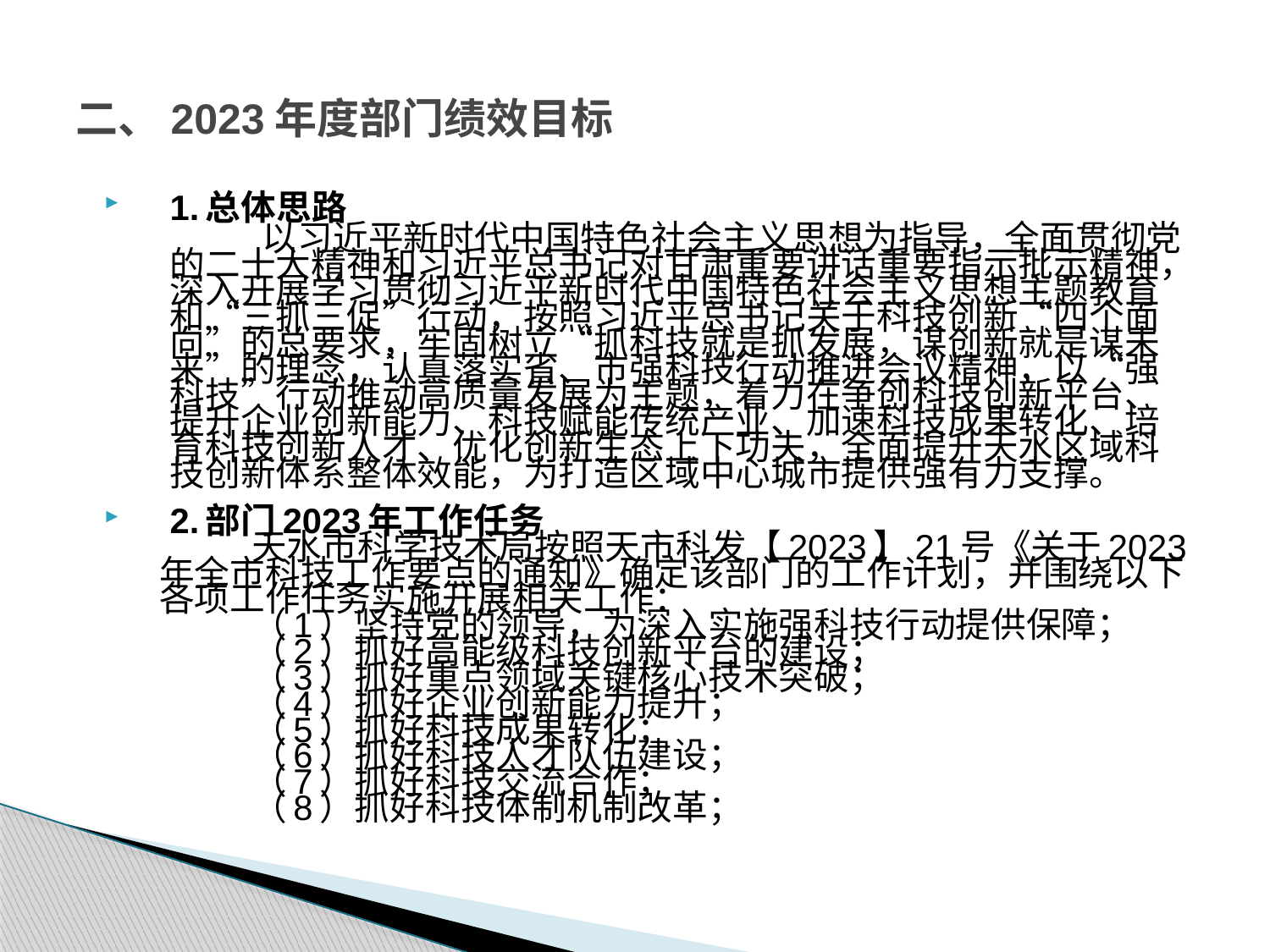

# 二、2023年度部门绩效目标
1.总体思路
以习近平新时代中国特色社会主义思想为指导，全面贯彻党的二十大精神和习近平总书记对甘肃重要讲话重要指示批示精神，深入开展学习贯彻习近平新时代中国特色社会主义思想主题教育和“三抓三促”行动，按照习近平总书记关于科技创新“四个面向”的总要求，牢固树立“抓科技就是抓发展，谋创新就是谋未来”的理念，认真落实省、市强科技行动推进会议精神，以“强科技”行动推动高质量发展为主题，着力在争创科技创新平台、提升企业创新能力、科技赋能传统产业、加速科技成果转化、培育科技创新人才、优化创新生态上下功夫，全面提升天水区域科技创新体系整体效能，为打造区域中心城市提供强有力支撑。
2.部门2023年工作任务
天水市科学技术局按照天市科发【2023】21号《关于2023年全市科技工作要点的通知》确定该部门的工作计划，并围绕以下各项工作任务实施开展相关工作：
（1）坚持党的领导，为深入实施强科技行动提供保障；
（2）抓好高能级科技创新平台的建设；
（3）抓好重点领域关键核心技术突破；
（4）抓好企业创新能力提升；
（5）抓好科技成果转化；
（6）抓好科技人才队伍建设；
（7）抓好科技交流合作；
（8）抓好科技体制机制改革；